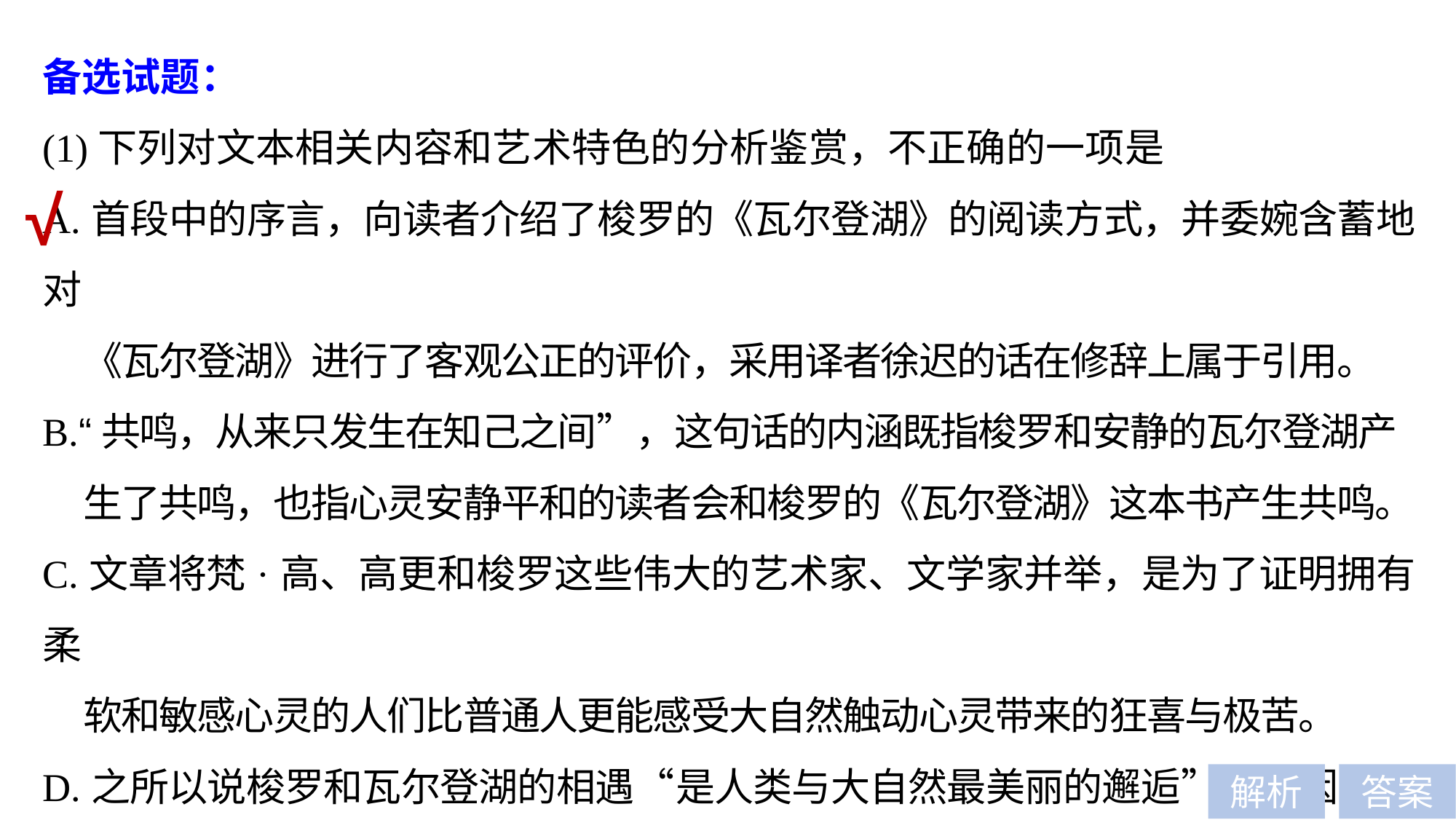

备选试题：
(1)下列对文本相关内容和艺术特色的分析鉴赏，不正确的一项是
A.首段中的序言，向读者介绍了梭罗的《瓦尔登湖》的阅读方式，并委婉含蓄地对
    《瓦尔登湖》进行了客观公正的评价，采用译者徐迟的话在修辞上属于引用。
B.“共鸣，从来只发生在知己之间”，这句话的内涵既指梭罗和安静的瓦尔登湖产
    生了共鸣，也指心灵安静平和的读者会和梭罗的《瓦尔登湖》这本书产生共鸣。
C.文章将梵·高、高更和梭罗这些伟大的艺术家、文学家并举，是为了证明拥有柔
    软和敏感心灵的人们比普通人更能感受大自然触动心灵带来的狂喜与极苦。
D.之所以说梭罗和瓦尔登湖的相遇“是人类与大自然最美丽的邂逅”，是因为瓦尔
    登湖使梭罗的心灵抵达了宁静，而思绪却狂热起来，进而催生了一部伟大的书籍。
√
解析
答案